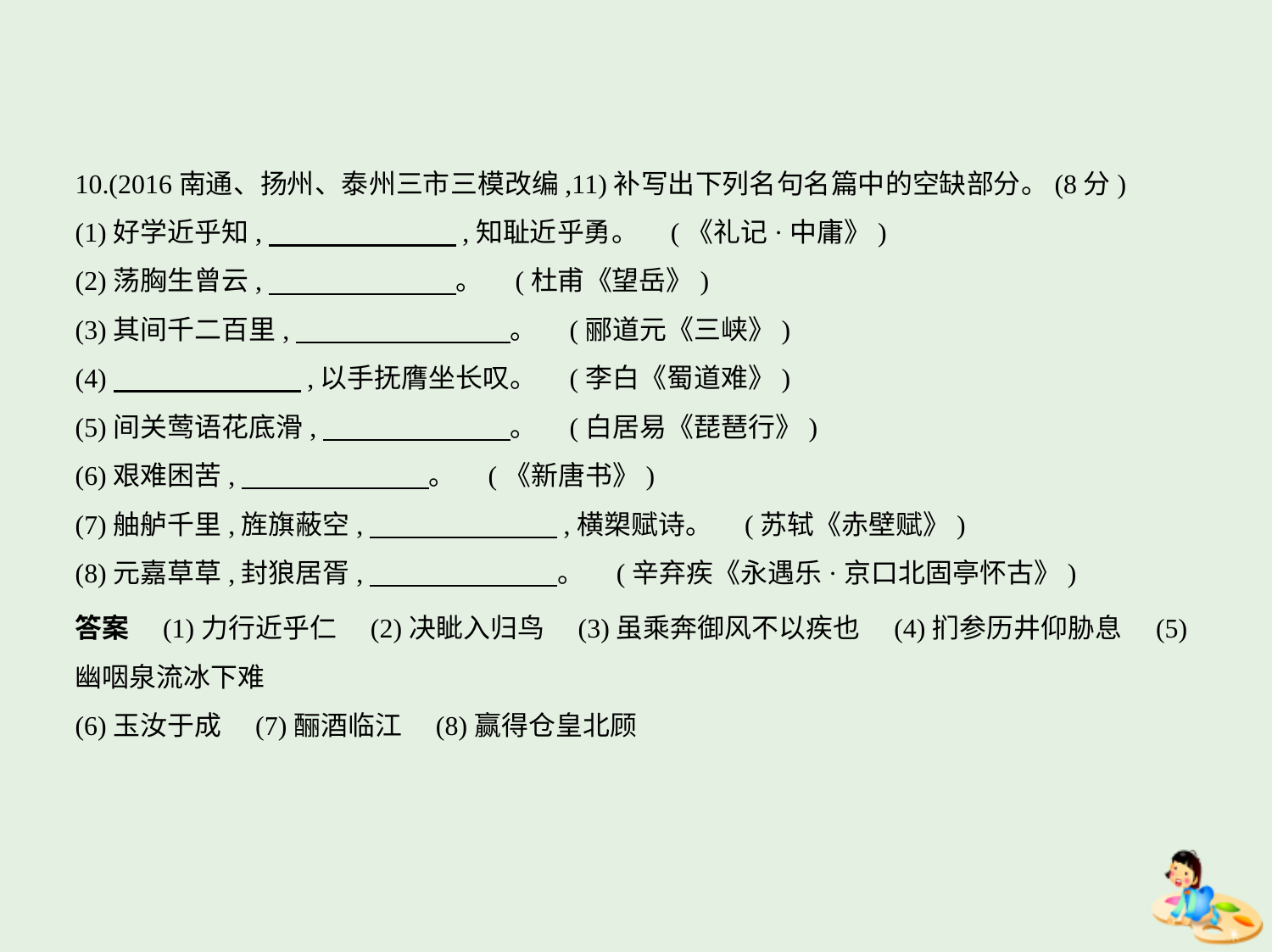

10.(2016南通、扬州、泰州三市三模改编,11)补写出下列名句名篇中的空缺部分。(8分)
(1)好学近乎知,　　　　　　    ,知耻近乎勇。 (《礼记·中庸》)
(2)荡胸生曾云,　　　　　　    。 (杜甫《望岳》)
(3)其间千二百里,　　　　　　　    。 (郦道元《三峡》)
(4)　　　　　　    ,以手抚膺坐长叹。 (李白《蜀道难》)
(5)间关莺语花底滑,　　　　　　    。 (白居易《琵琶行》)
(6)艰难困苦,　　　　　　    。 (《新唐书》)
(7)舳舻千里,旌旗蔽空,　　　　　　    ,横槊赋诗。 (苏轼《赤壁赋》)
(8)元嘉草草,封狼居胥,　　　　　　    。 (辛弃疾《永遇乐·京口北固亭怀古》)
答案　(1)力行近乎仁　(2)决眦入归鸟　(3)虽乘奔御风不以疾也　(4)扪参历井仰胁息　(5)
幽咽泉流冰下难
(6)玉汝于成　(7)酾酒临江　(8)赢得仓皇北顾